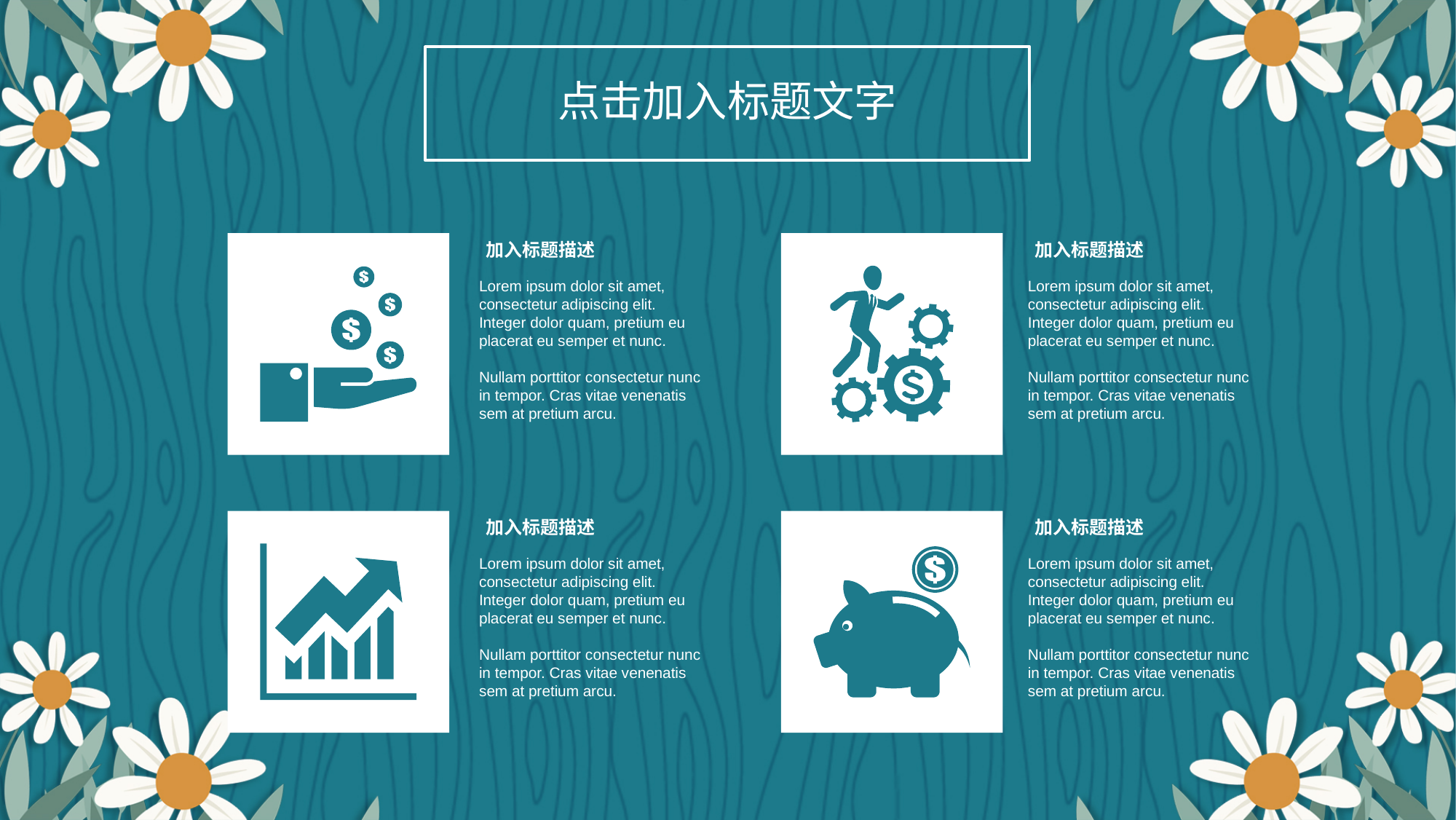

点击加入标题文字

加入标题描述
Lorem ipsum dolor sit amet, consectetur adipiscing elit. Integer dolor quam, pretium eu placerat eu semper et nunc.

Nullam porttitor consectetur nunc in tempor. Cras vitae venenatis sem at pretium arcu.

加入标题描述
Lorem ipsum dolor sit amet, consectetur adipiscing elit. Integer dolor quam, pretium eu placerat eu semper et nunc.

Nullam porttitor consectetur nunc in tempor. Cras vitae venenatis sem at pretium arcu.

加入标题描述
Lorem ipsum dolor sit amet, consectetur adipiscing elit. Integer dolor quam, pretium eu placerat eu semper et nunc.

Nullam porttitor consectetur nunc in tempor. Cras vitae venenatis sem at pretium arcu.

加入标题描述
Lorem ipsum dolor sit amet, consectetur adipiscing elit. Integer dolor quam, pretium eu placerat eu semper et nunc.

Nullam porttitor consectetur nunc in tempor. Cras vitae venenatis sem at pretium arcu.